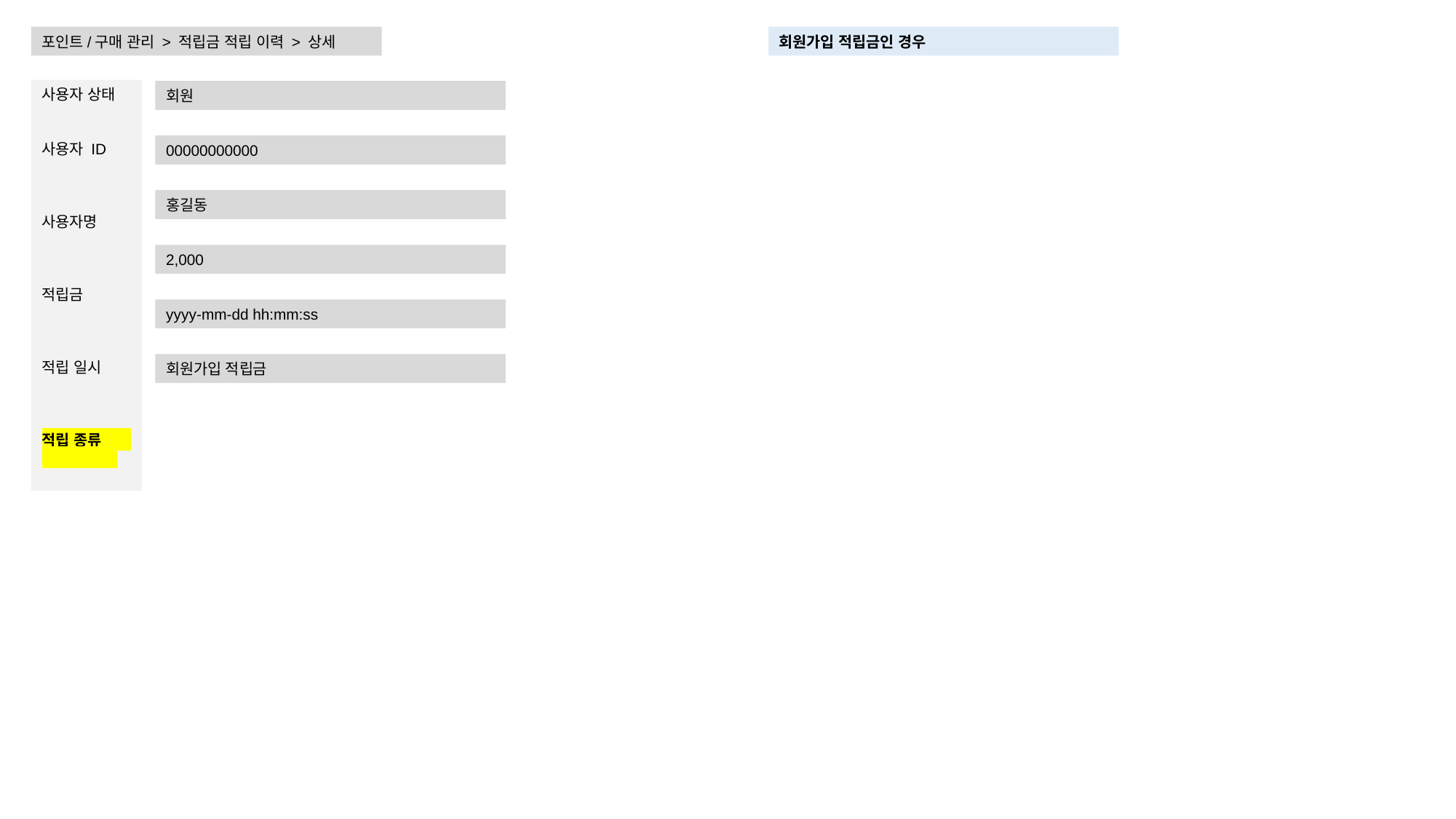

회원가입 적립금인 경우
포인트/구매 관리 > 적립금 적립 이력 > 상세
사용자 상태

사용자 ID

사용자명

적립금

적립 일시

적립 종류

회원
00000000000
홍길동
2,000
yyyy-mm-dd hh:mm:ss
회원가입 적립금